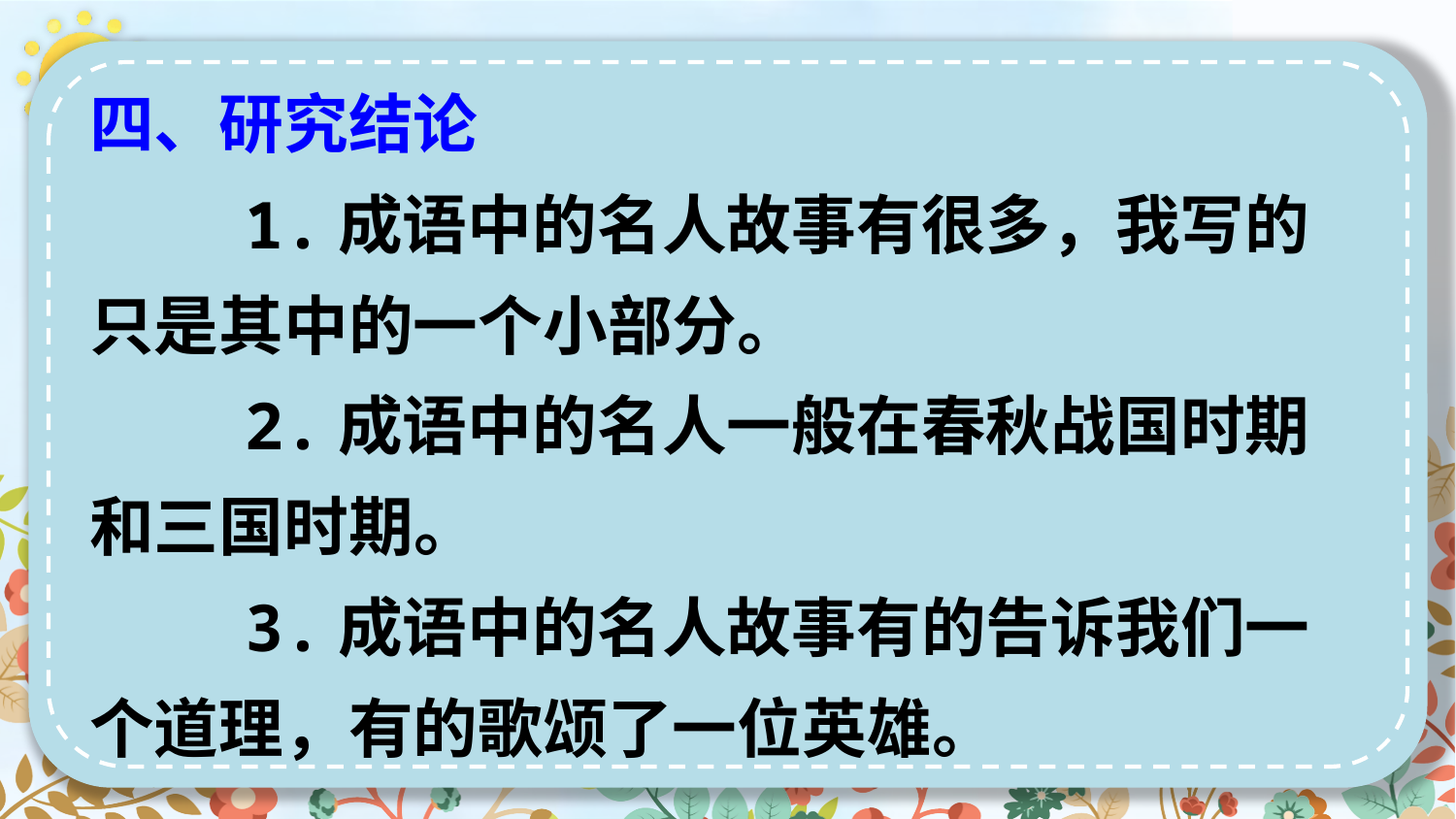

四、研究结论
    1.成语中的名人故事有很多，我写的只是其中的一个小部分。
    2.成语中的名人一般在春秋战国时期和三国时期。
    3.成语中的名人故事有的告诉我们一个道理，有的歌颂了一位英雄。